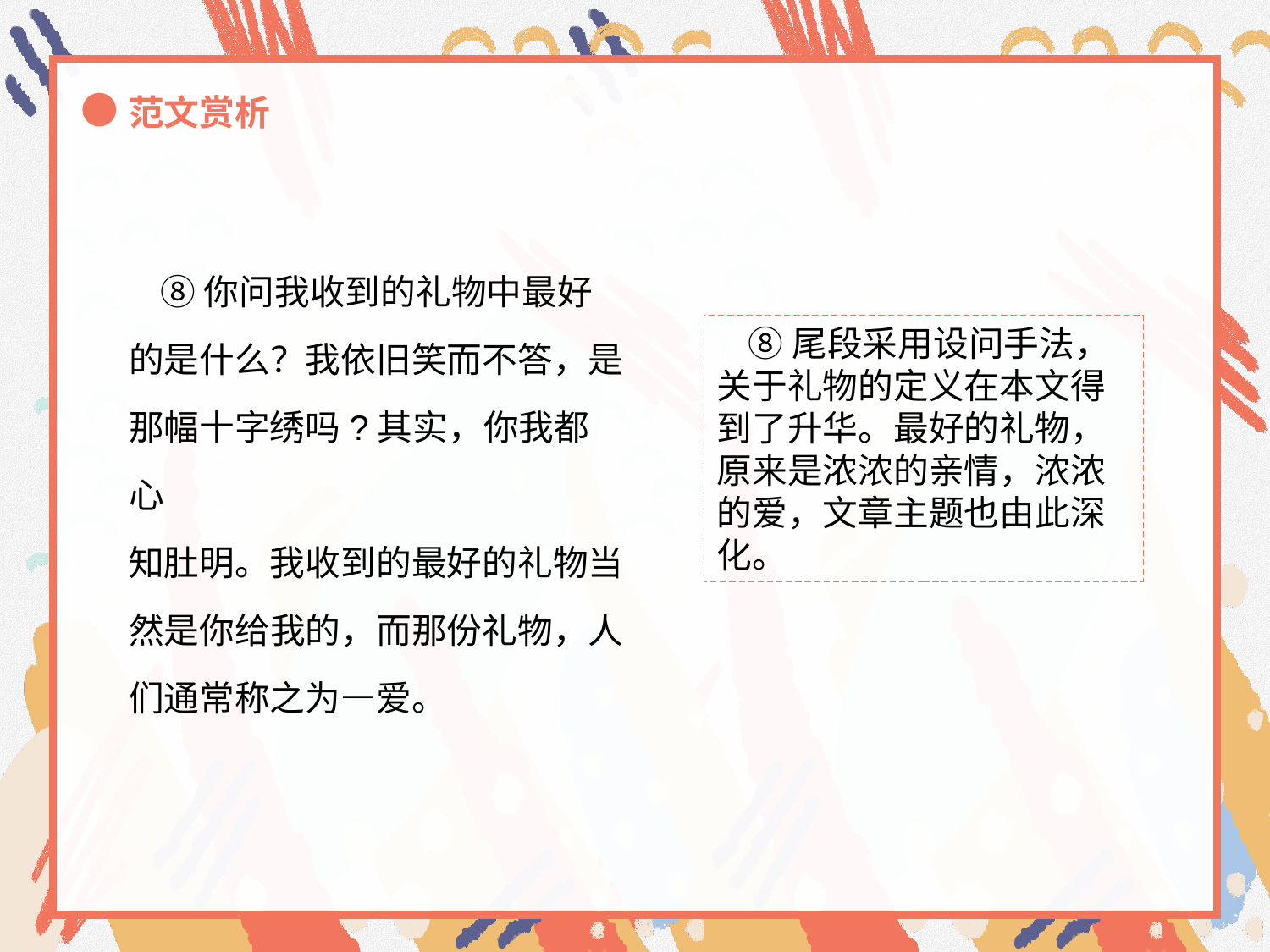

范文赏析

    ⑧你问我收到的礼物中最好
的是什么？我依旧笑而不答，是
那幅十字绣吗?其实，你我都心
知肚明。我收到的最好的礼物当
然是你给我的，而那份礼物，人
们通常称之为—爱。
    ⑧尾段采用设问手法，
关于礼物的定义在本文得到了升华。最好的礼物，原来是浓浓的亲情，浓浓的爱，文章主题也由此深化。